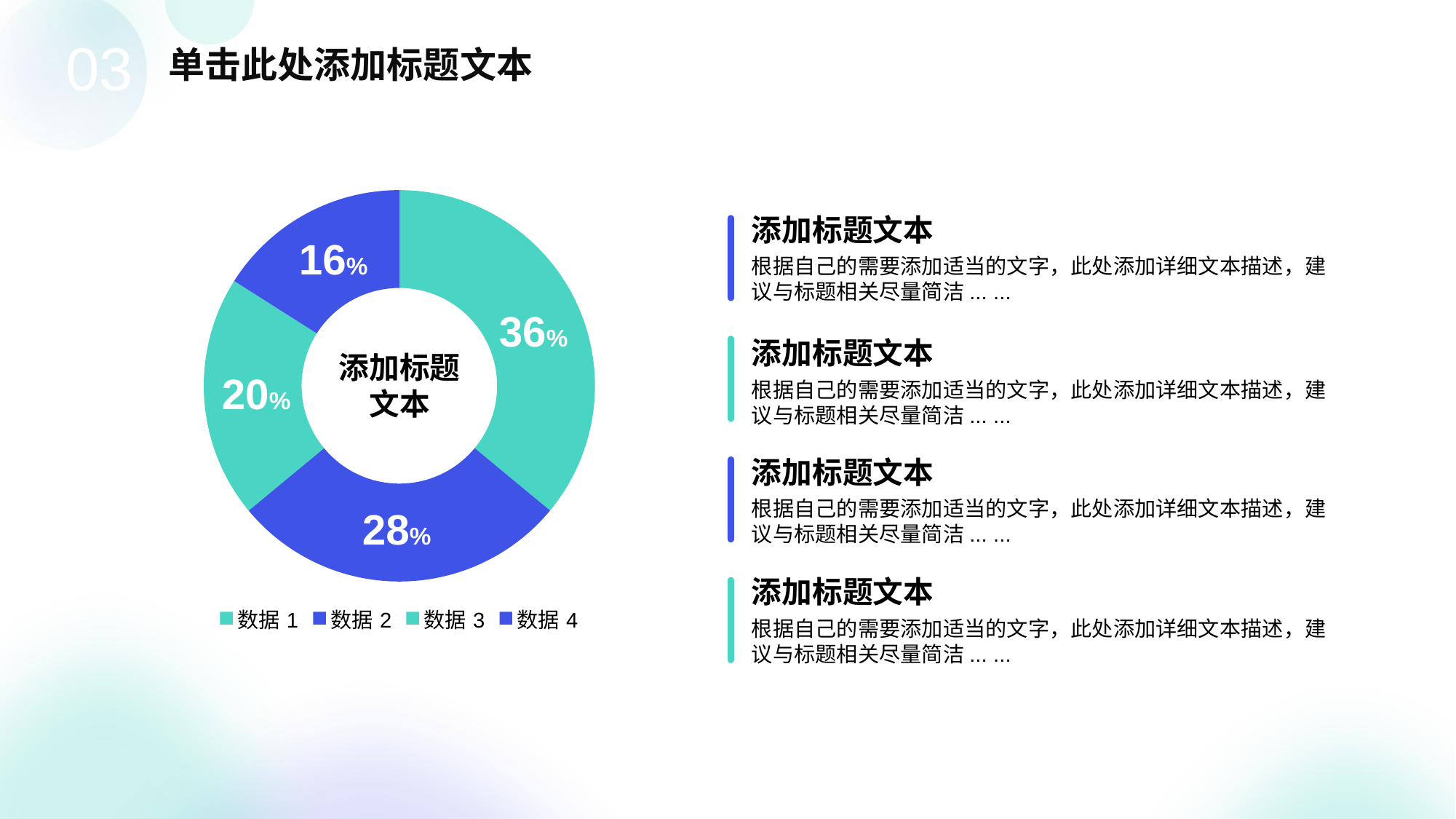

03
单击此处添加标题文本

### Chart

| Category | Sales |
|---|---|
| 数据1 | 36.0 |
| 数据2 | 28.0 |
| 数据3 | 20.0 |
| 数据4 | 16.0 |
添加标题文本

根据自己的需要添加适当的文字，此处添加详细文本描述，建议与标题相关尽量简洁... ...
添加标题文本

根据自己的需要添加适当的文字，此处添加详细文本描述，建议与标题相关尽量简洁... ...
添加标题文本

根据自己的需要添加适当的文字，此处添加详细文本描述，建议与标题相关尽量简洁... ...
添加标题文本

根据自己的需要添加适当的文字，此处添加详细文本描述，建议与标题相关尽量简洁... ...
16%
36%
添加标题文本
20%
28%